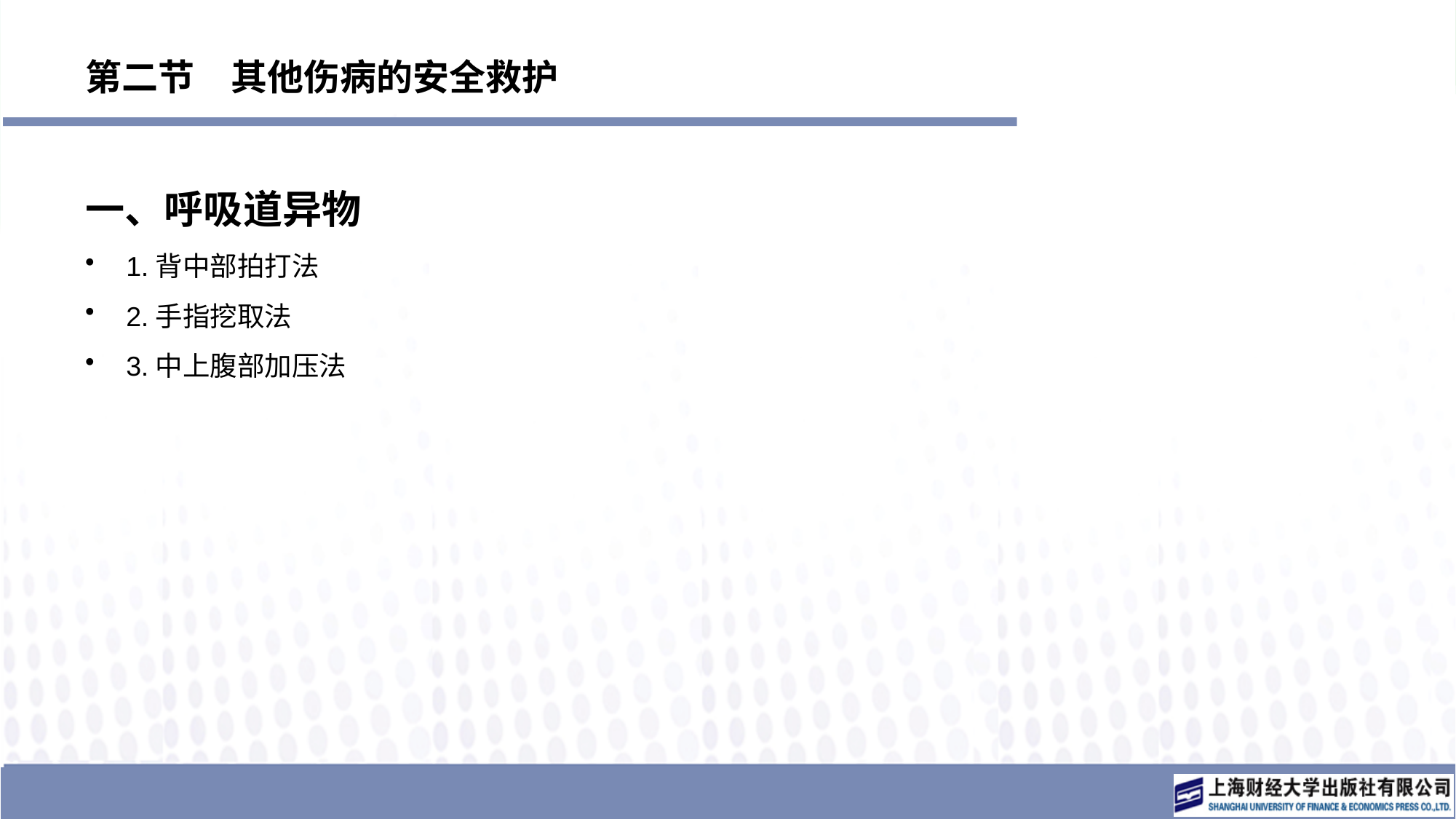

# 第二节　其他伤病的安全救护
一、呼吸道异物
1.背中部拍打法
2.手指挖取法
3.中上腹部加压法